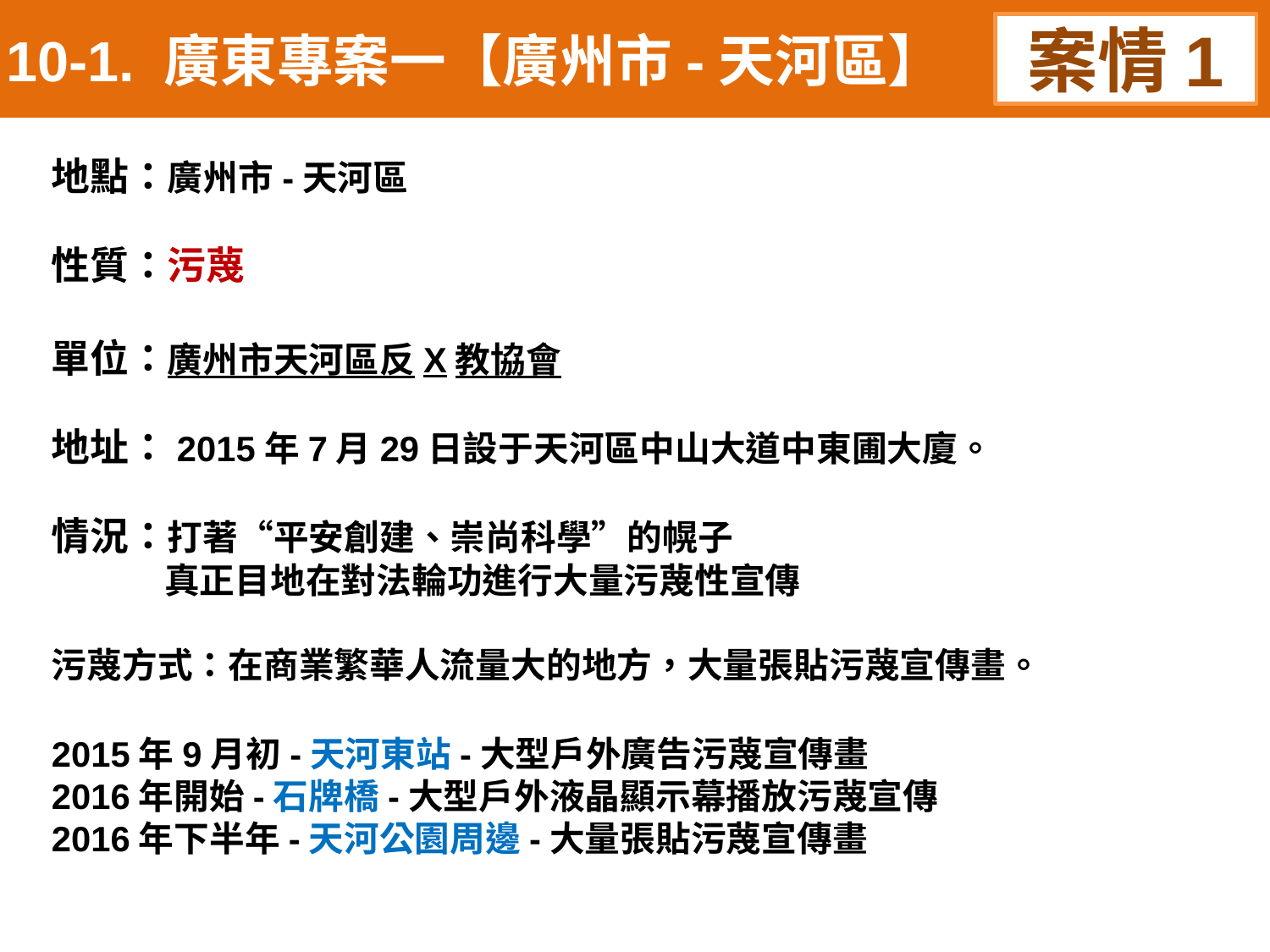

10-1. 廣東專案一【廣州市-天河區】
案情1

地點：廣州市-天河區

性質：污蔑

單位：廣州市天河區反X教協會

地址：2015年7月29日設于天河區中山大道中東圃大廈。

情況：打著“平安創建、崇尚科學”的幌子
             真正目地在對法輪功進行大量污蔑性宣傳

污蔑方式：在商業繁華人流量大的地方，大量張貼污蔑宣傳畫。

2015年9月初-天河東站-大型戶外廣告污蔑宣傳畫
2016年開始-石牌橋-大型戶外液晶顯示幕播放污蔑宣傳
2016年下半年-天河公園周邊-大量張貼污蔑宣傳畫